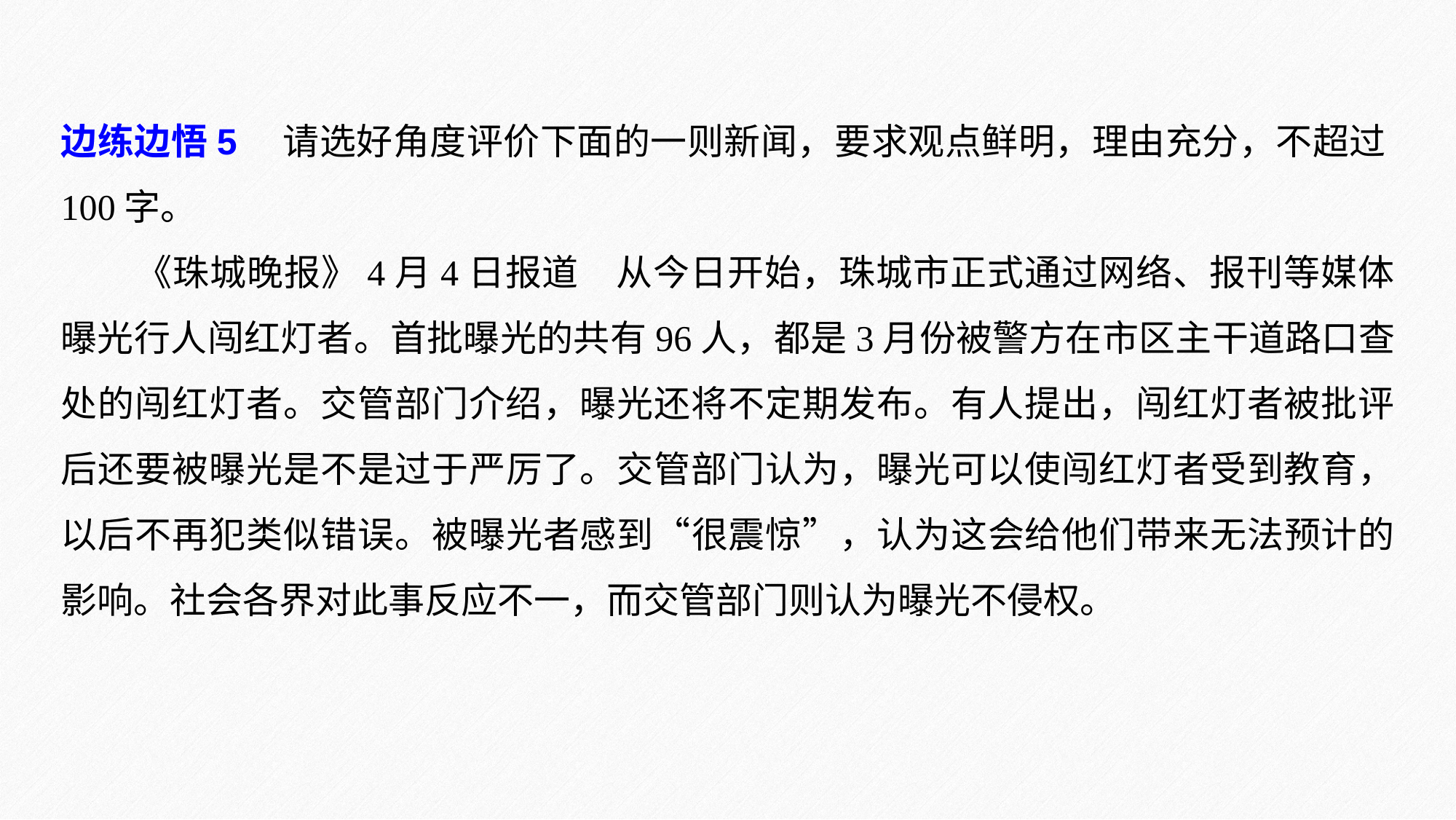

边练边悟5　请选好角度评价下面的一则新闻，要求观点鲜明，理由充分，不超过100字。
《珠城晚报》4月4日报道　从今日开始，珠城市正式通过网络、报刊等媒体曝光行人闯红灯者。首批曝光的共有96人，都是3月份被警方在市区主干道路口查处的闯红灯者。交管部门介绍，曝光还将不定期发布。有人提出，闯红灯者被批评后还要被曝光是不是过于严厉了。交管部门认为，曝光可以使闯红灯者受到教育，以后不再犯类似错误。被曝光者感到“很震惊”，认为这会给他们带来无法预计的影响。社会各界对此事反应不一，而交管部门则认为曝光不侵权。